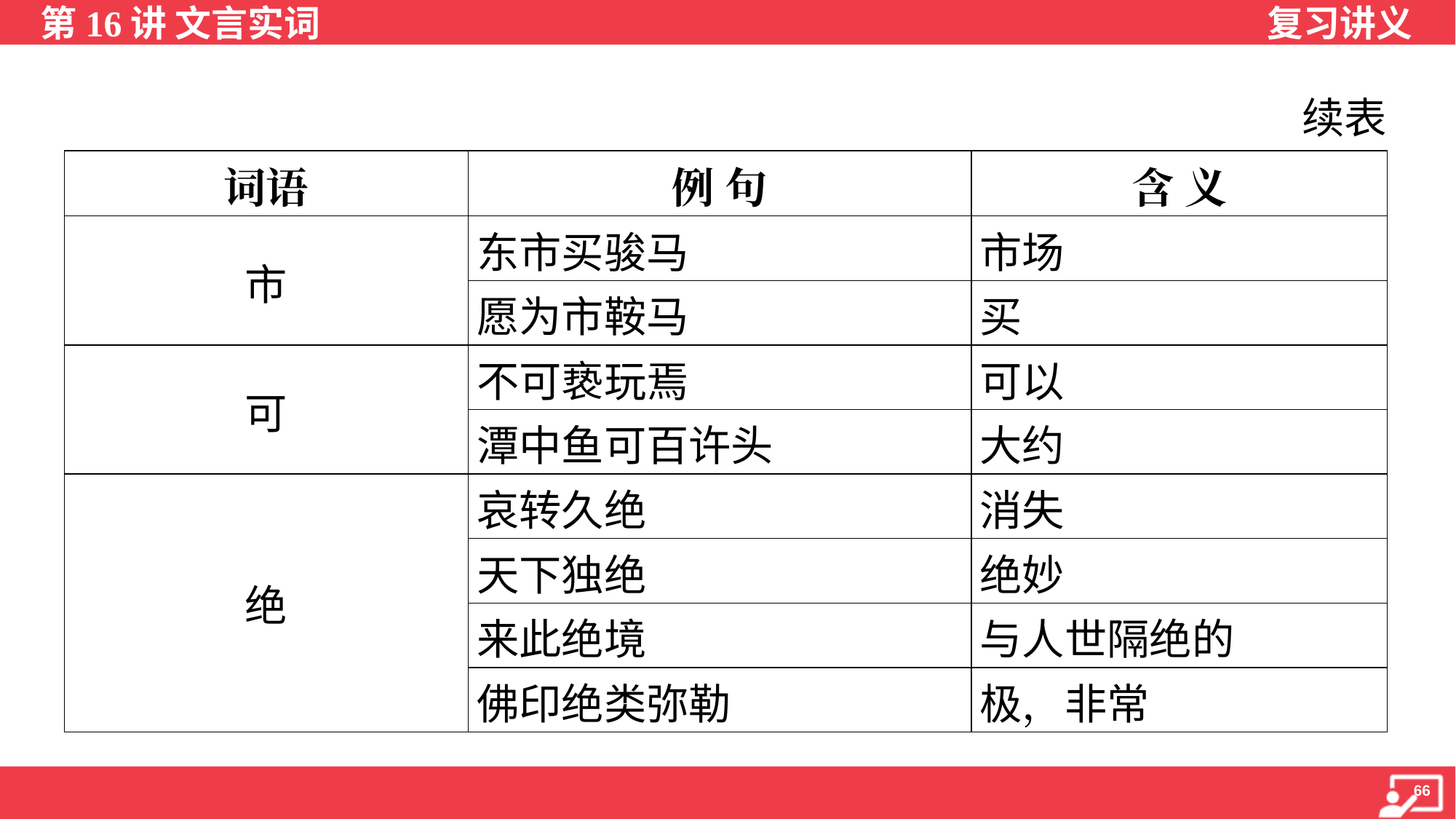

续表
| 词语 | 例 句 | 含 义 |
| --- | --- | --- |
| 市 | 东市买骏马 | 市场 |
|  | 愿为市鞍马 | 买 |
| 可 | 不可亵玩焉 | 可以 |
|  | 潭中鱼可百许头 | 大约 |
| 绝 | 哀转久绝 | 消失 |
|  | 天下独绝 | 绝妙 |
|  | 来此绝境 | 与人世隔绝的 |
|  | 佛印绝类弥勒 | 极，非常 |